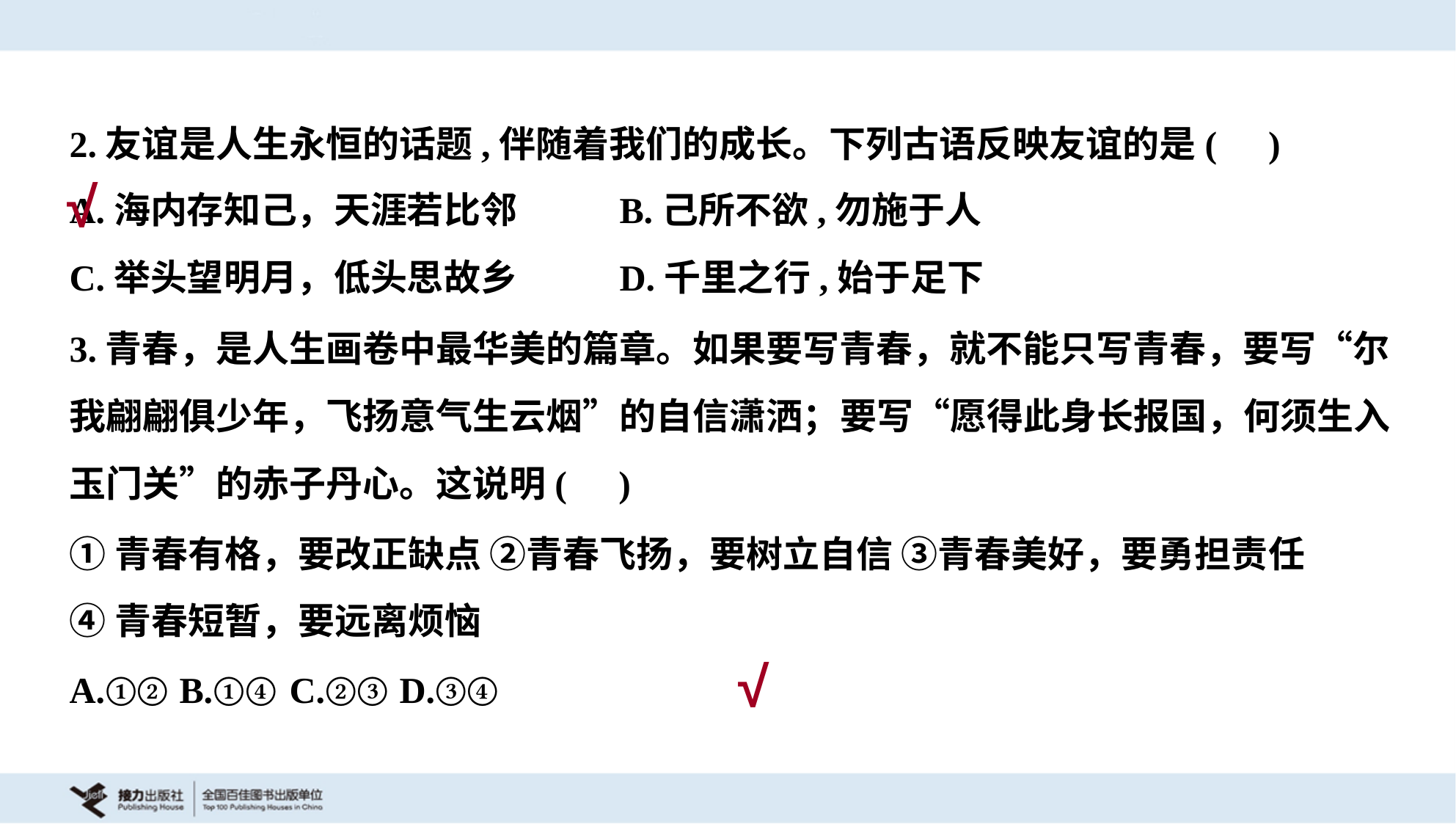

2.友谊是人生永恒的话题,伴随着我们的成长。下列古语反映友谊的是(     )
A.海内存知己，天涯若比邻	B.己所不欲,勿施于人
C.举头望明月，低头思故乡	D.千里之行,始于足下
√
3.青春，是人生画卷中最华美的篇章。如果要写青春，就不能只写青春，要写“尔
我翩翩俱少年，飞扬意气生云烟”的自信潇洒；要写“愿得此身长报国，何须生入
玉门关”的赤子丹心。这说明(     )
①青春有格，要改正缺点 ②青春飞扬，要树立自信 ③青春美好，要勇担责任
④青春短暂，要远离烦恼
A.①②	B.①④	C.②③	D.③④
√